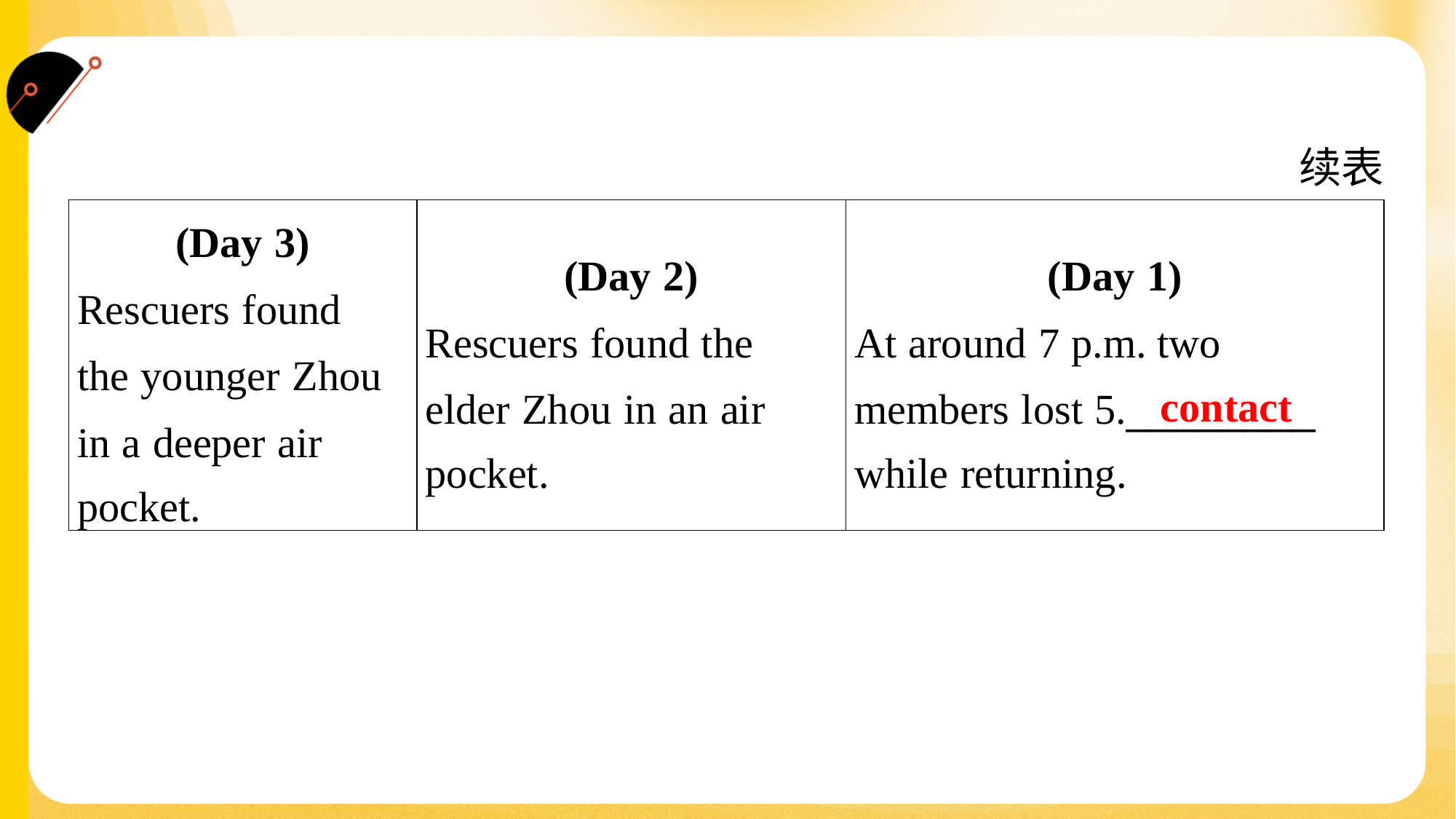

续表
| (Day 3) Rescuers found the younger Zhou in a deeper air pocket. | (Day 2) Rescuers found the elder Zhou in an air pocket. | (Day 1) At around 7 p.m. two members lost 5.\_\_\_\_\_\_\_\_ while returning. |
| --- | --- | --- |
contact